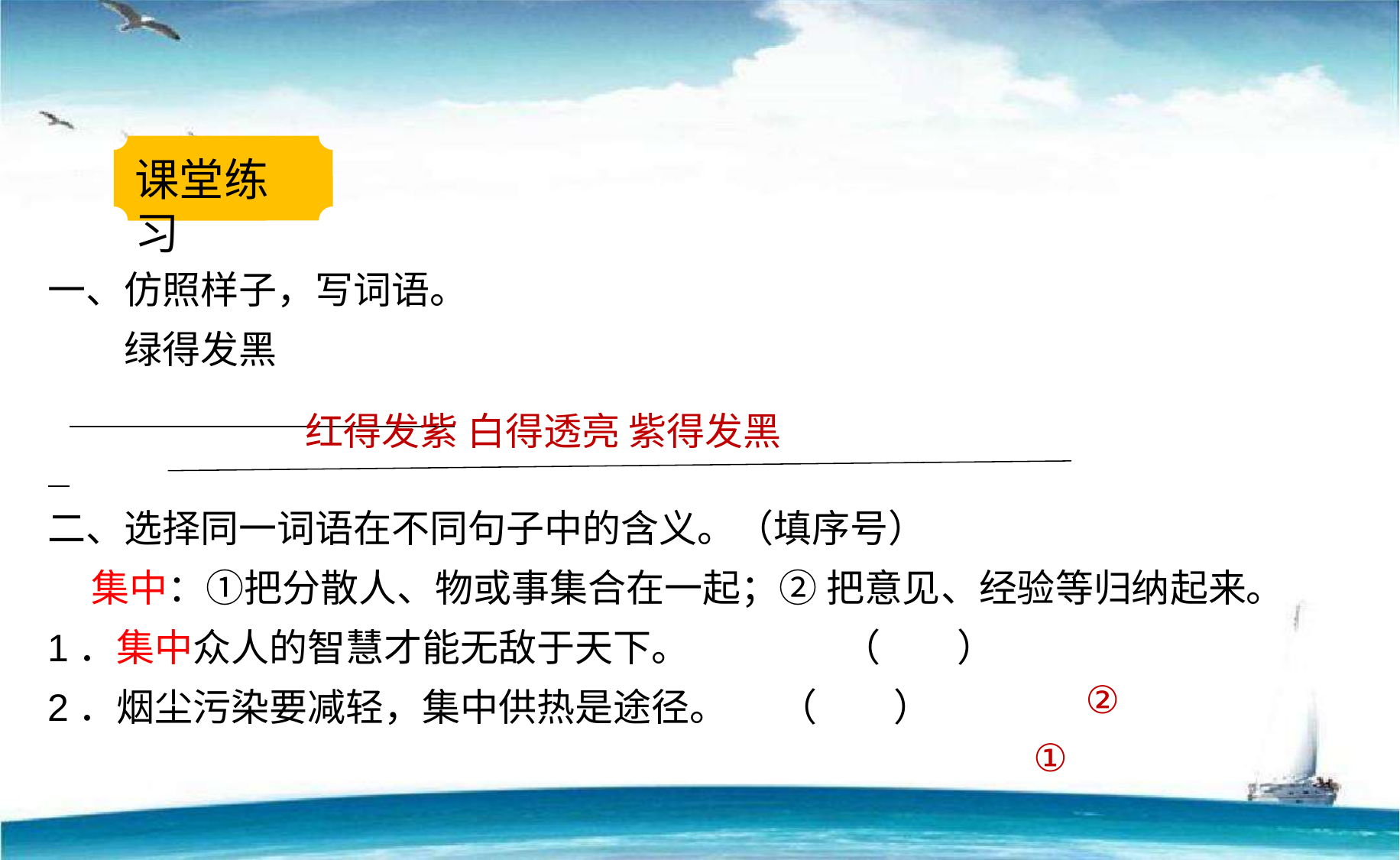

课堂练习
一、仿照样子，写词语。
　　绿得发黑

二、选择同一词语在不同句子中的含义。（填序号）
    集中：①把分散人、物或事集合在一起；② 把意见、经验等归纳起来。
1．集中众人的智慧才能无敌于天下。　　　　（　　）
2．烟尘污染要减轻，集中供热是途径。      （　　）
红得发紫 白得透亮 紫得发黑
②
①